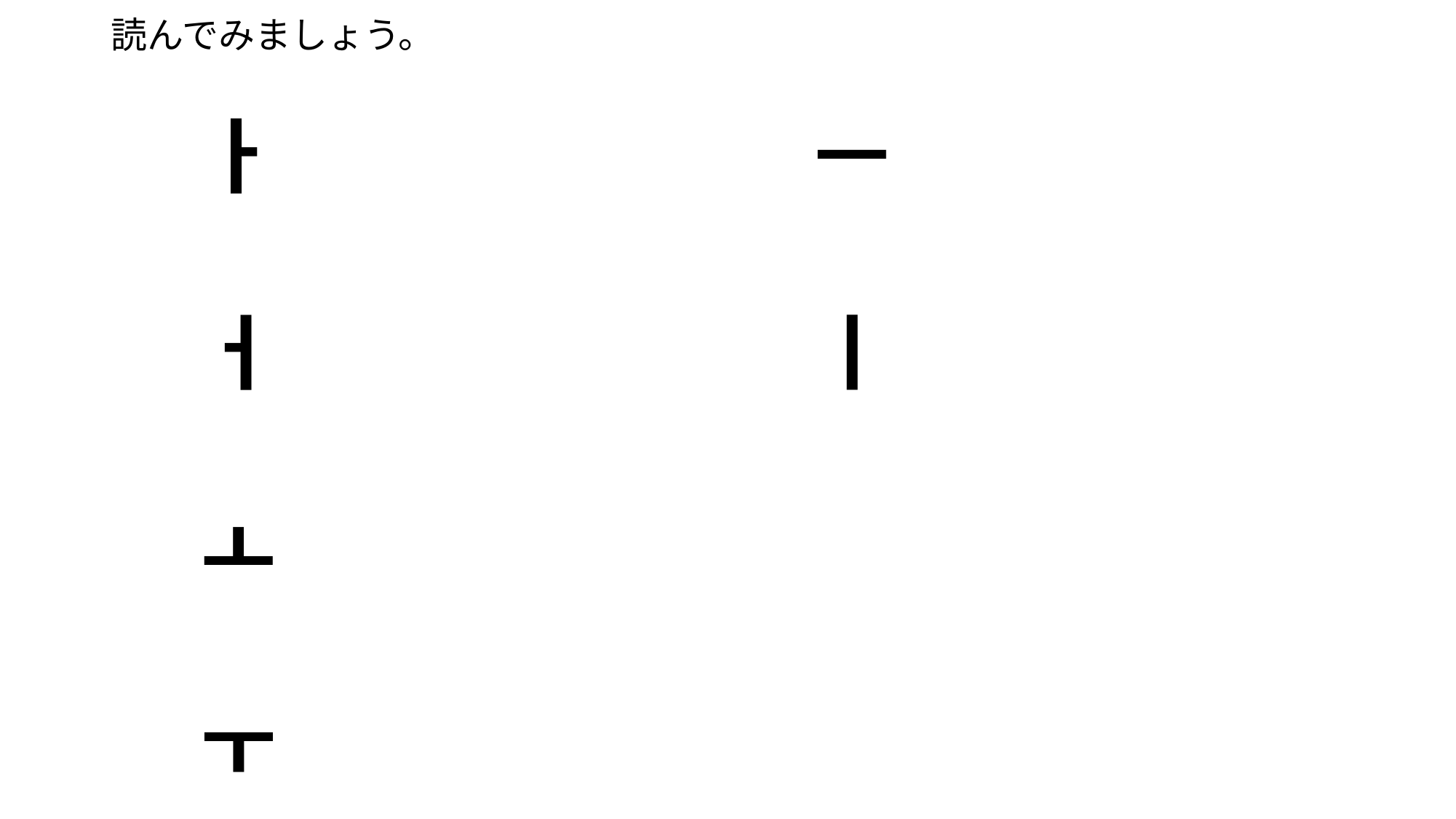

# 読んでみましょう。

ㅏ

ㅓ

ㅗ

ㅜ
ㅡ

ㅣ